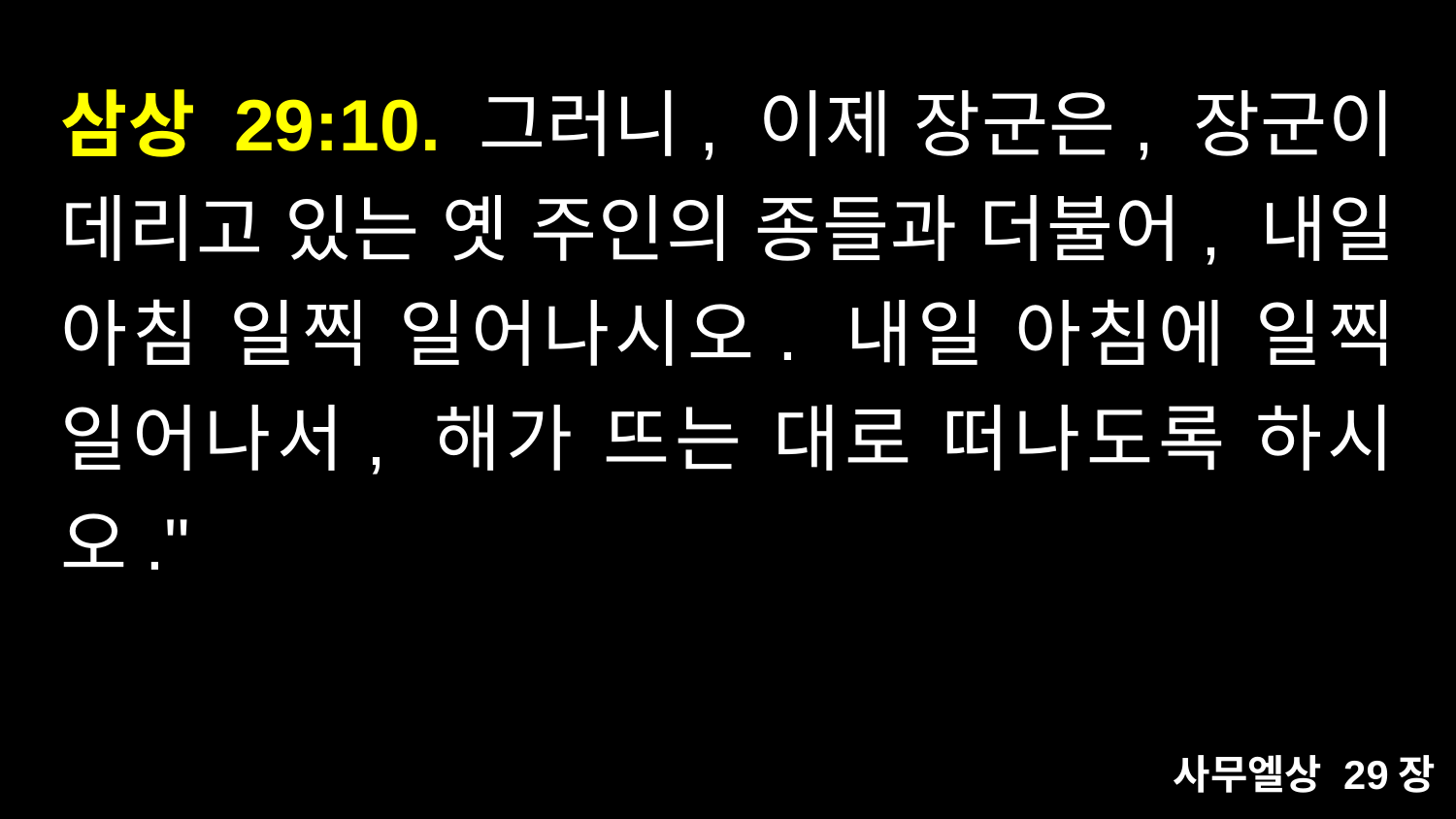

# 삼상 29:10. 그러니, 이제 장군은, 장군이 데리고 있는 옛 주인의 종들과 더불어, 내일 아침 일찍 일어나시오. 내일 아침에 일찍 일어나서, 해가 뜨는 대로 떠나도록 하시오."
사무엘상 29장